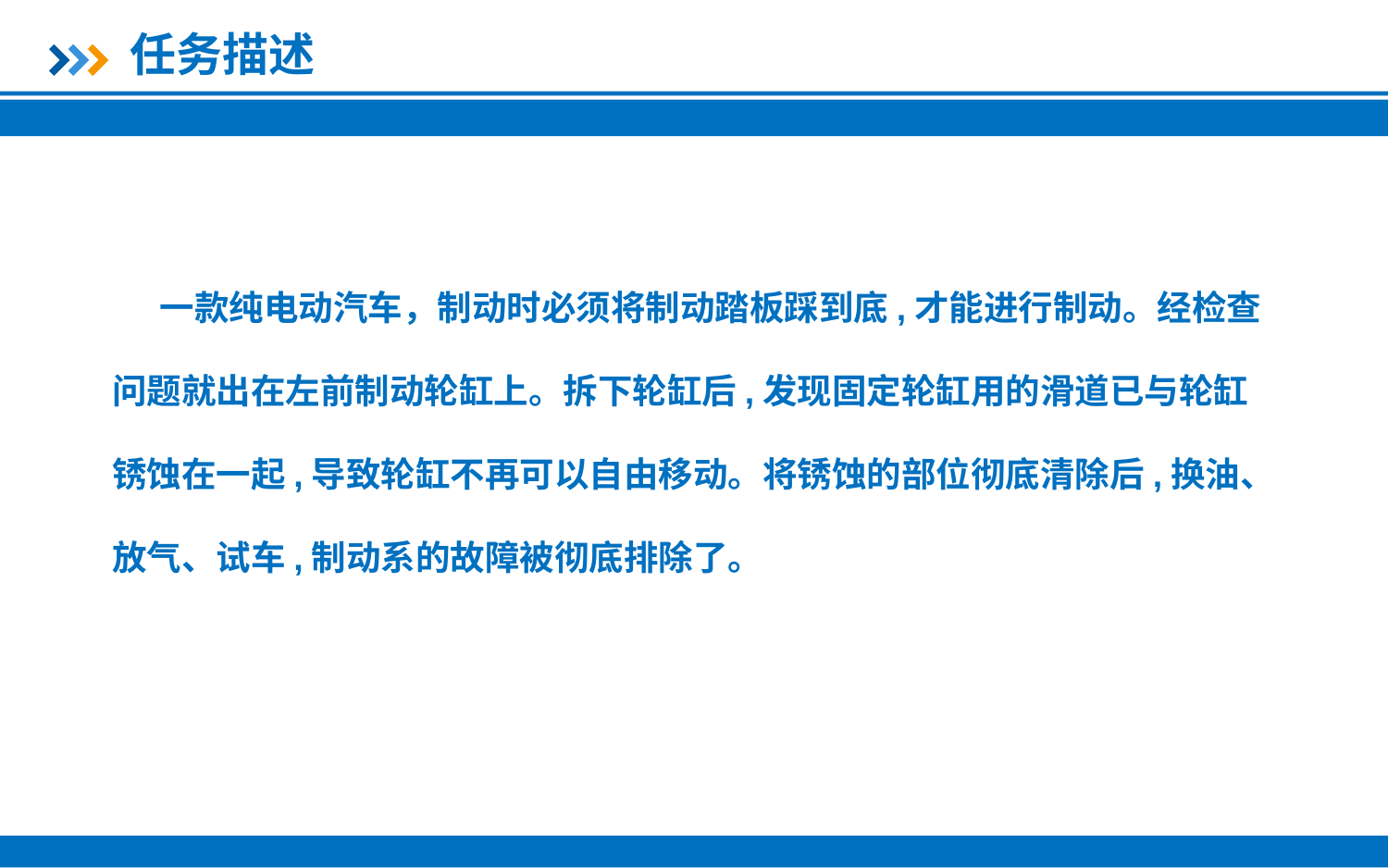

任务描述
     一款纯电动汽车，制动时必须将制动踏板踩到底,才能进行制动。经检查问题就出在左前制动轮缸上。拆下轮缸后,发现固定轮缸用的滑道已与轮缸锈蚀在一起,导致轮缸不再可以自由移动。将锈蚀的部位彻底清除后,换油、放气、试车,制动系的故障被彻底排除了。